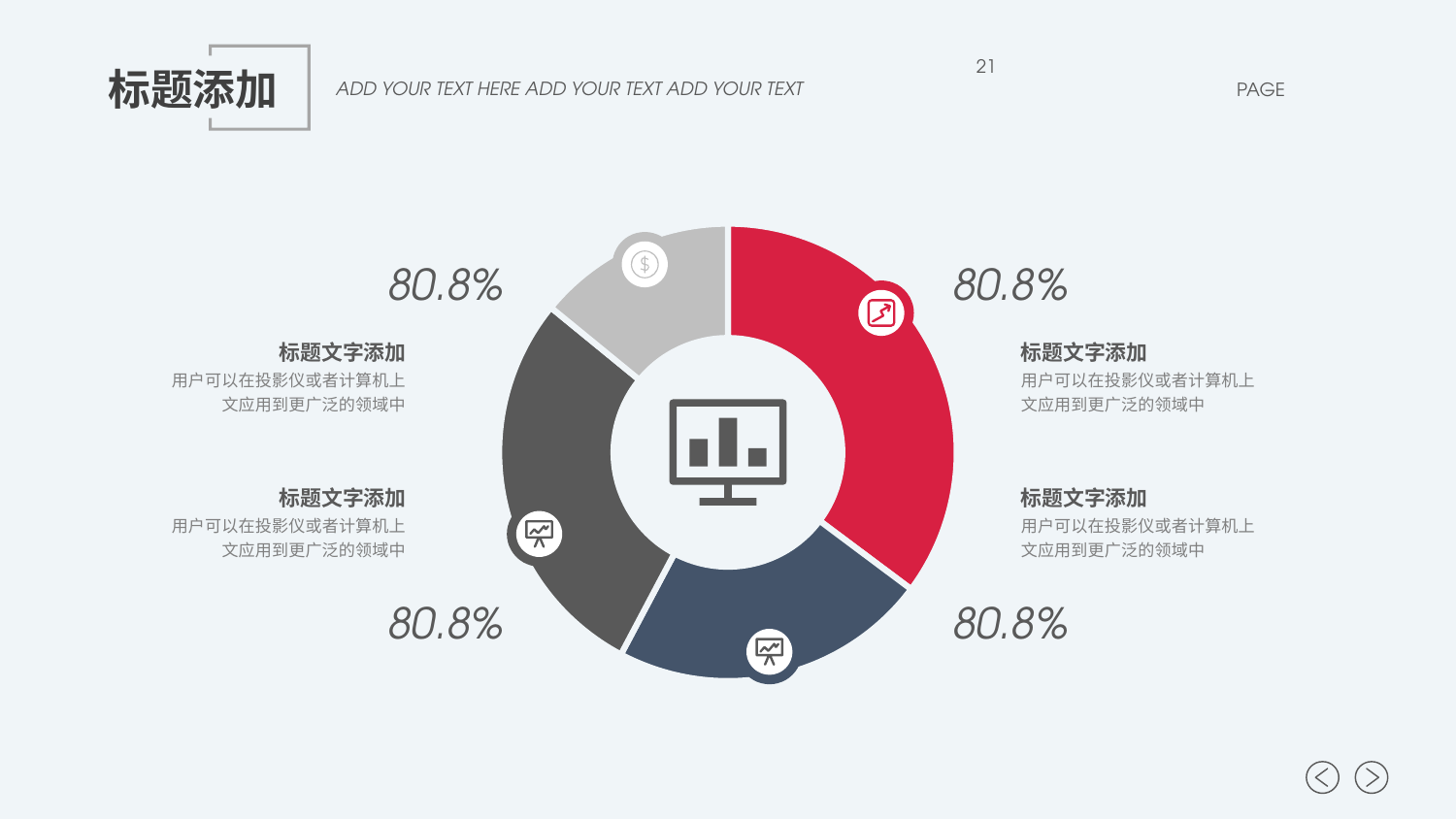

21
标题添加
ADD YOUR TEXT HERE ADD YOUR TEXT ADD YOUR TEXT
PAGE

### Chart

| Category | 销售额 |
|---|---|
| 第一季度 | 5.0 |
| 第二季度 | 3.2 |
| 第三季度 | 4.0 |
| 第四季度 | 2.0 |

80.8%
80.8%

80.8%
80.8%

标题文字添加
用户可以在投影仪或者计算机上文应用到更广泛的领域中
标题文字添加
用户可以在投影仪或者计算机上文应用到更广泛的领域中
标题文字添加
用户可以在投影仪或者计算机上文应用到更广泛的领域中
标题文字添加
用户可以在投影仪或者计算机上文应用到更广泛的领域中